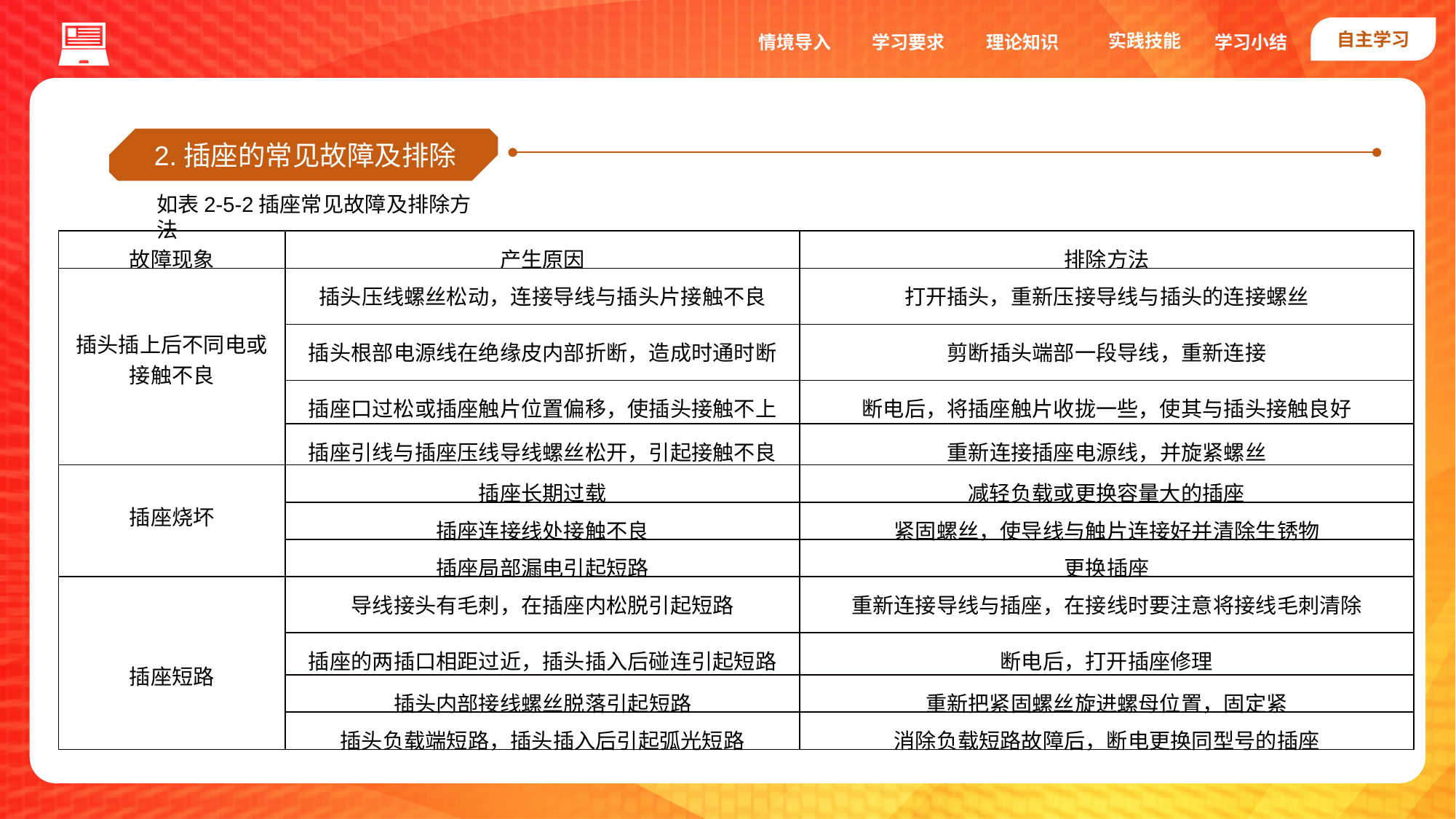

自主学习
实践技能
情境导入
学习要求
理论知识
学习小结

2.插座的常见故障及排除
如表2-5-2插座常见故障及排除方法
| 故障现象 | 产生原因 | 排除方法 |
| --- | --- | --- |
| 插头插上后不同电或接触不良 | 插头压线螺丝松动，连接导线与插头片接触不良 | 打开插头，重新压接导线与插头的连接螺丝 |
|  | 插头根部电源线在绝缘皮内部折断，造成时通时断 | 剪断插头端部一段导线，重新连接 |
|  | 插座口过松或插座触片位置偏移，使插头接触不上 | 断电后，将插座触片收拢一些，使其与插头接触良好 |
|  | 插座引线与插座压线导线螺丝松开，引起接触不良 | 重新连接插座电源线，并旋紧螺丝 |
| 插座烧坏 | 插座长期过载 | 减轻负载或更换容量大的插座 |
|  | 插座连接线处接触不良 | 紧固螺丝，使导线与触片连接好并清除生锈物 |
|  | 插座局部漏电引起短路 | 更换插座 |
| 插座短路 | 导线接头有毛刺，在插座内松脱引起短路 | 重新连接导线与插座，在接线时要注意将接线毛刺清除 |
|  | 插座的两插口相距过近，插头插入后碰连引起短路 | 断电后，打开插座修理 |
|  | 插头内部接线螺丝脱落引起短路 | 重新把紧固螺丝旋进螺母位置，固定紧 |
|  | 插头负载端短路，插头插入后引起弧光短路 | 消除负载短路故障后，断电更换同型号的插座 |